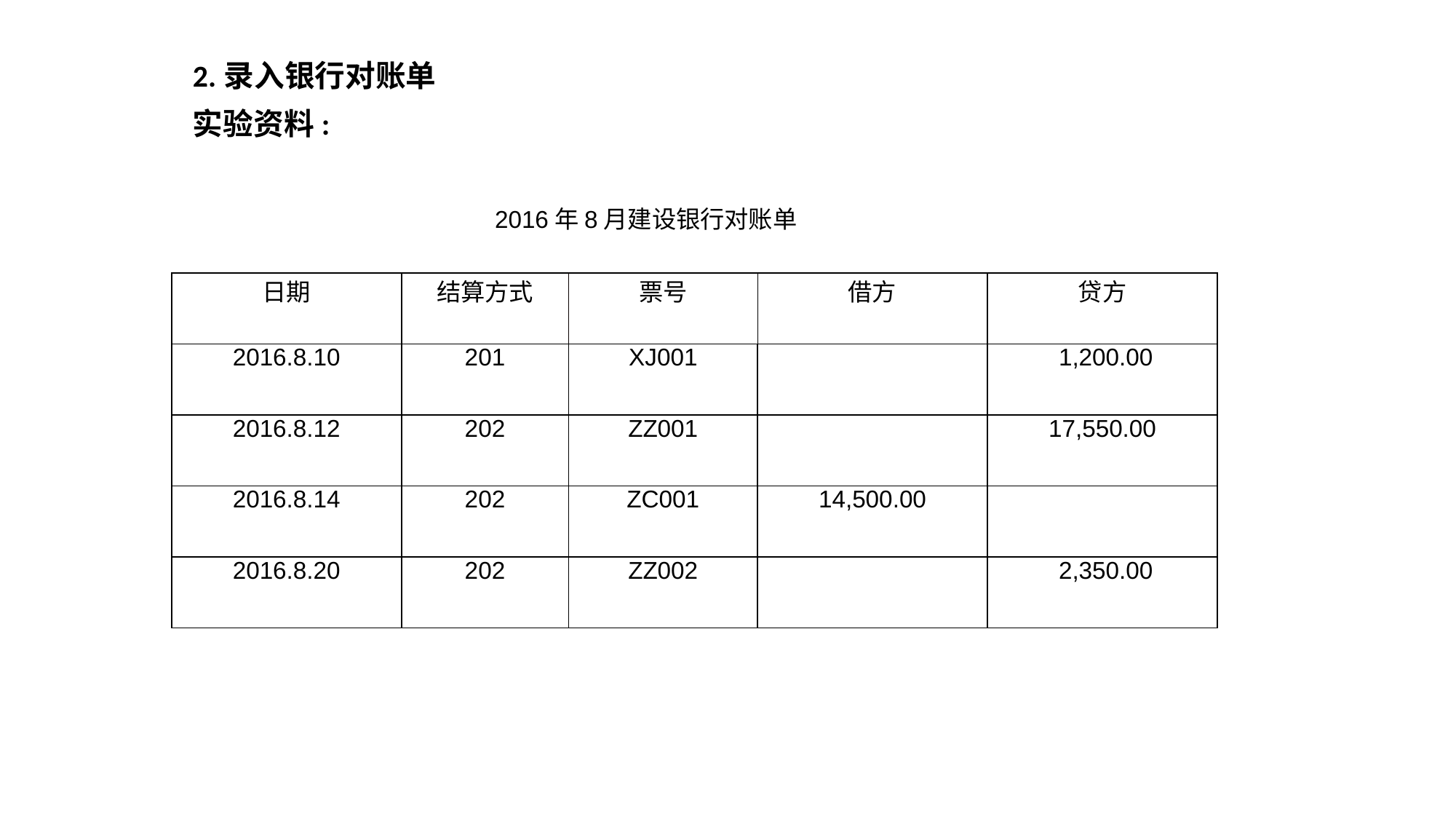

2.录入银行对账单
实验资料:
2016年8月建设银行对账单
| 日期 | 结算方式 | 票号 | 借方 | 贷方 |
| --- | --- | --- | --- | --- |
| 2016.8.10 | 201 | XJ001 |  | 1,200.00 |
| 2016.8.12 | 202 | ZZ001 |  | 17,550.00 |
| 2016.8.14 | 202 | ZC001 | 14,500.00 |  |
| 2016.8.20 | 202 | ZZ002 |  | 2,350.00 |